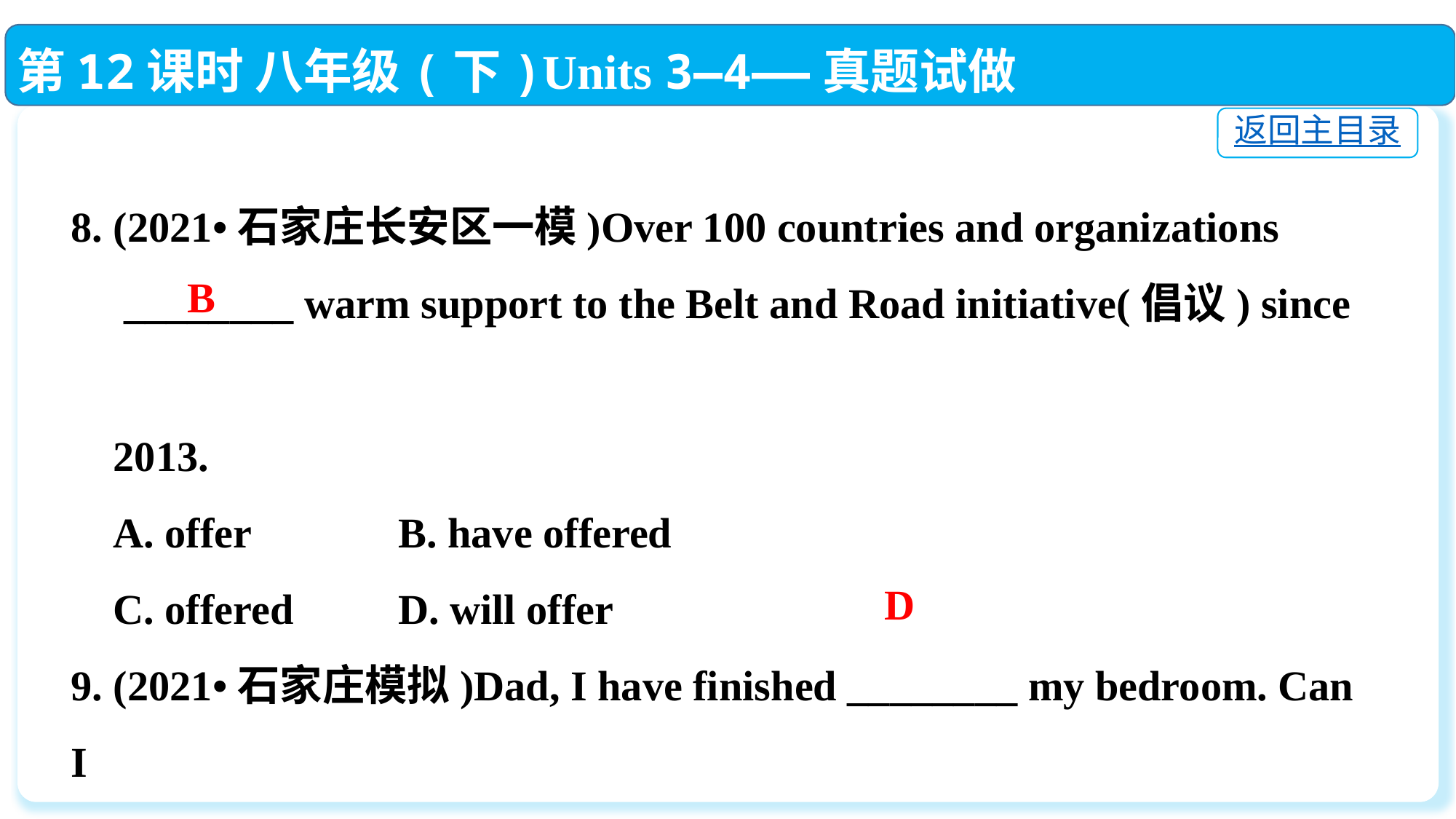

第12课时 八年级(下)Units 3—4——真题试做

返回主目录
8. (2021•石家庄长安区一模)Over 100 countries and organizations
     ________ warm support to the Belt and Road initiative(倡议) since
    2013.
    A. offer		B. have offered
    C. offered	D. will offer
9. (2021•石家庄模拟)Dad, I have finished ________ my bedroom. Can I
    go out to play now?
   A. clean　 	B. cleaned		C. to clean　	D. cleaning
B
D